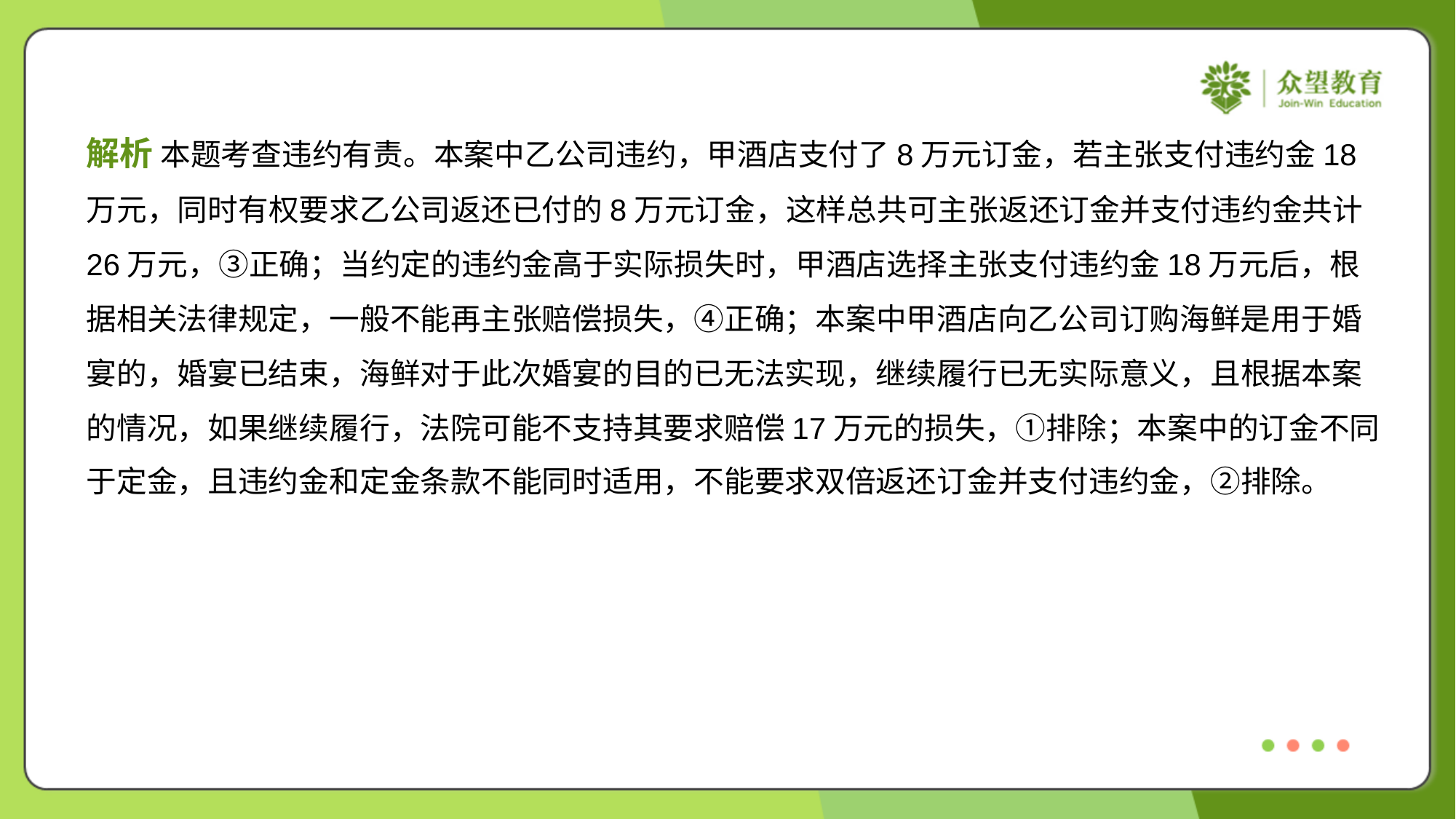

解析 本题考查违约有责。本案中乙公司违约，甲酒店支付了8万元订金，若主张支付违约金18
万元，同时有权要求乙公司返还已付的8万元订金，这样总共可主张返还订金并支付违约金共计
26万元，③正确；当约定的违约金高于实际损失时，甲酒店选择主张支付违约金18万元后，根
据相关法律规定，一般不能再主张赔偿损失，④正确；本案中甲酒店向乙公司订购海鲜是用于婚
宴的，婚宴已结束，海鲜对于此次婚宴的目的已无法实现，继续履行已无实际意义，且根据本案
的情况，如果继续履行，法院可能不支持其要求赔偿17万元的损失，①排除；本案中的订金不同
于定金，且违约金和定金条款不能同时适用，不能要求双倍返还订金并支付违约金，②排除。